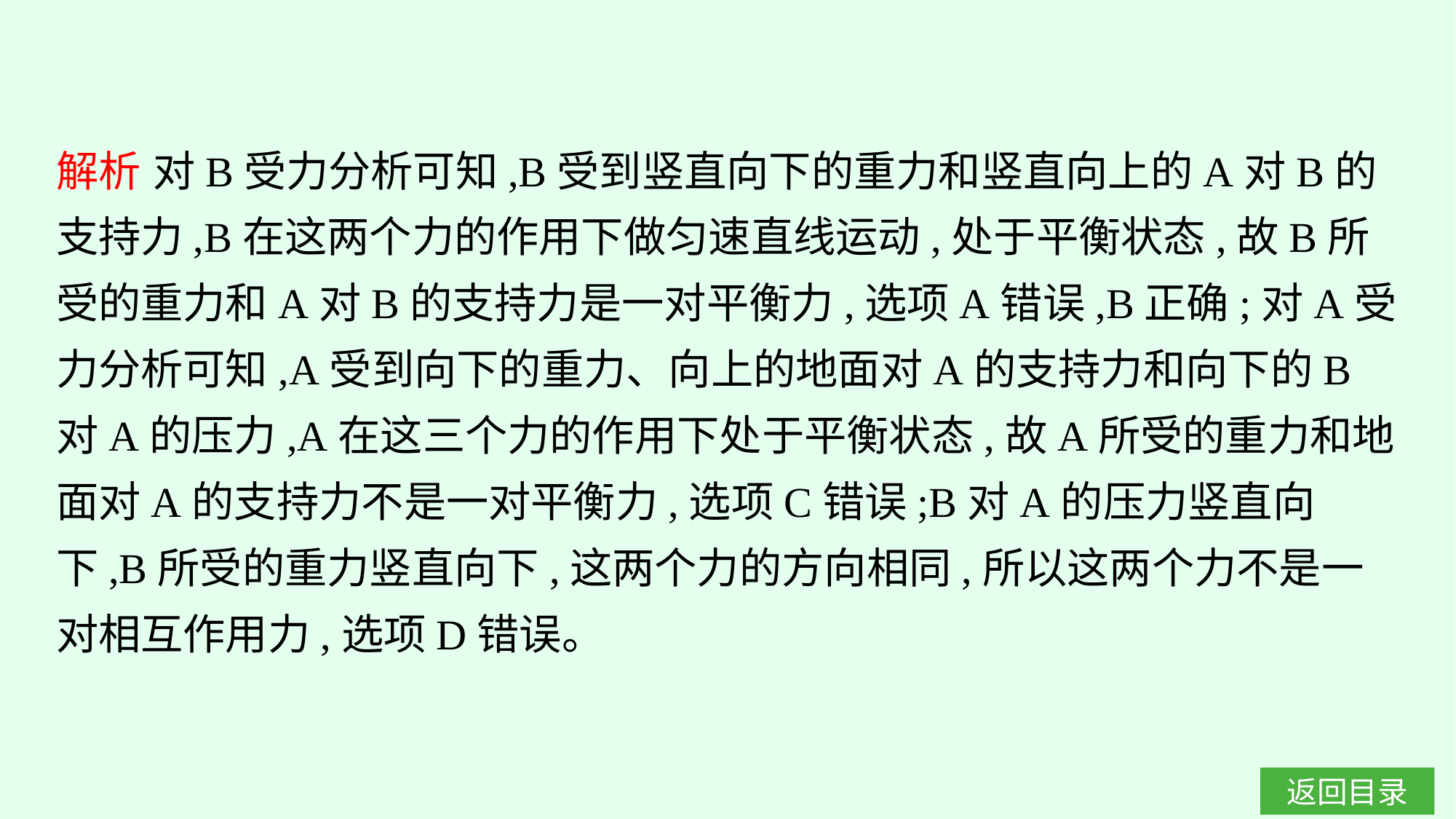

解析 对B受力分析可知,B受到竖直向下的重力和竖直向上的A对B的支持力,B在这两个力的作用下做匀速直线运动,处于平衡状态,故B所受的重力和A对B的支持力是一对平衡力,选项A错误,B正确;对A受力分析可知,A受到向下的重力、向上的地面对A的支持力和向下的B对A的压力,A在这三个力的作用下处于平衡状态,故A所受的重力和地面对A的支持力不是一对平衡力,选项C错误;B对A的压力竖直向下,B所受的重力竖直向下,这两个力的方向相同,所以这两个力不是一对相互作用力,选项D错误。